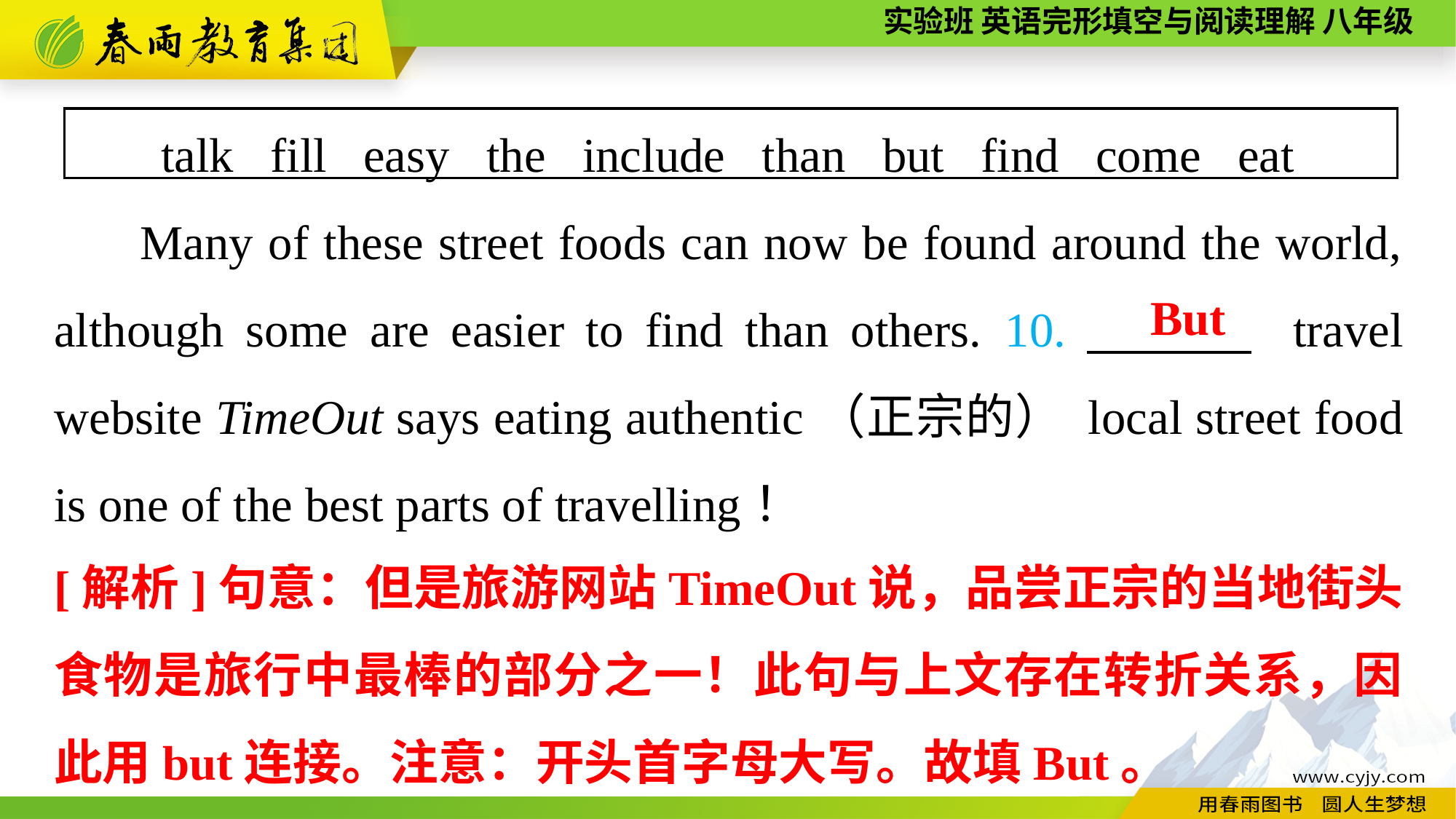

talk   fill   easy   the   include   than   but   find   come   eat
Many of these street foods can now be found around the world, although some are easier to find than others. 10.　　　 travel website TimeOut says eating authentic（正宗的） local street food is one of the best parts of travelling！

But
[解析]句意：但是旅游网站TimeOut说，品尝正宗的当地街头食物是旅行中最棒的部分之一！此句与上文存在转折关系，因此用but连接。注意：开头首字母大写。故填But。